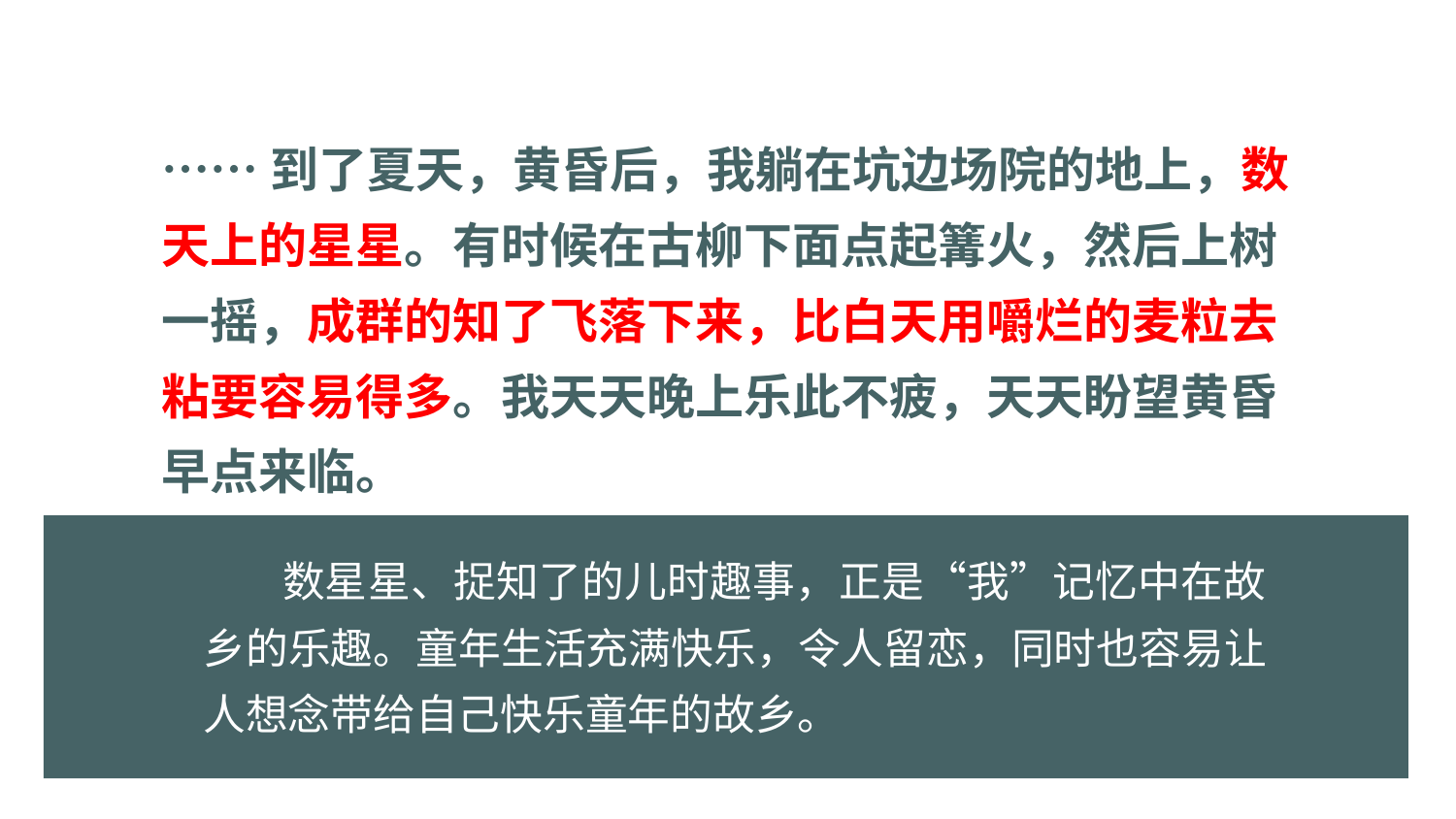

……到了夏天，黄昏后，我躺在坑边场院的地上，数天上的星星。有时候在古柳下面点起篝火，然后上树一摇，成群的知了飞落下来，比白天用嚼烂的麦粒去粘要容易得多。我天天晚上乐此不疲，天天盼望黄昏早点来临。

       数星星、捉知了的儿时趣事，正是“我”记忆中在故乡的乐趣。童年生活充满快乐，令人留恋，同时也容易让人想念带给自己快乐童年的故乡。